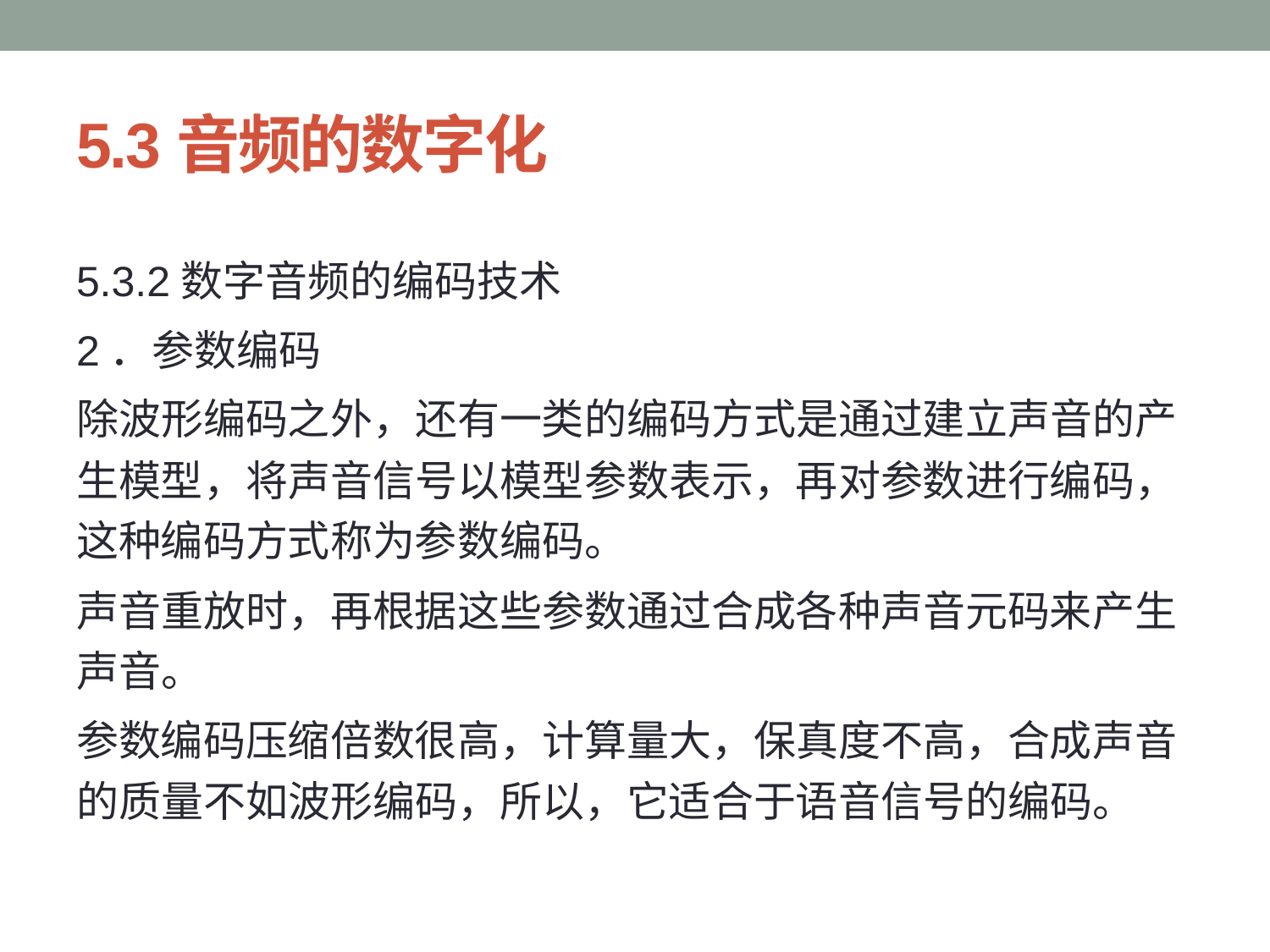

# 5.3音频的数字化
5.3.2数字音频的编码技术
2．参数编码
除波形编码之外，还有一类的编码方式是通过建立声音的产生模型，将声音信号以模型参数表示，再对参数进行编码，这种编码方式称为参数编码。
声音重放时，再根据这些参数通过合成各种声音元码来产生声音。
参数编码压缩倍数很高，计算量大，保真度不高，合成声音的质量不如波形编码，所以，它适合于语音信号的编码。